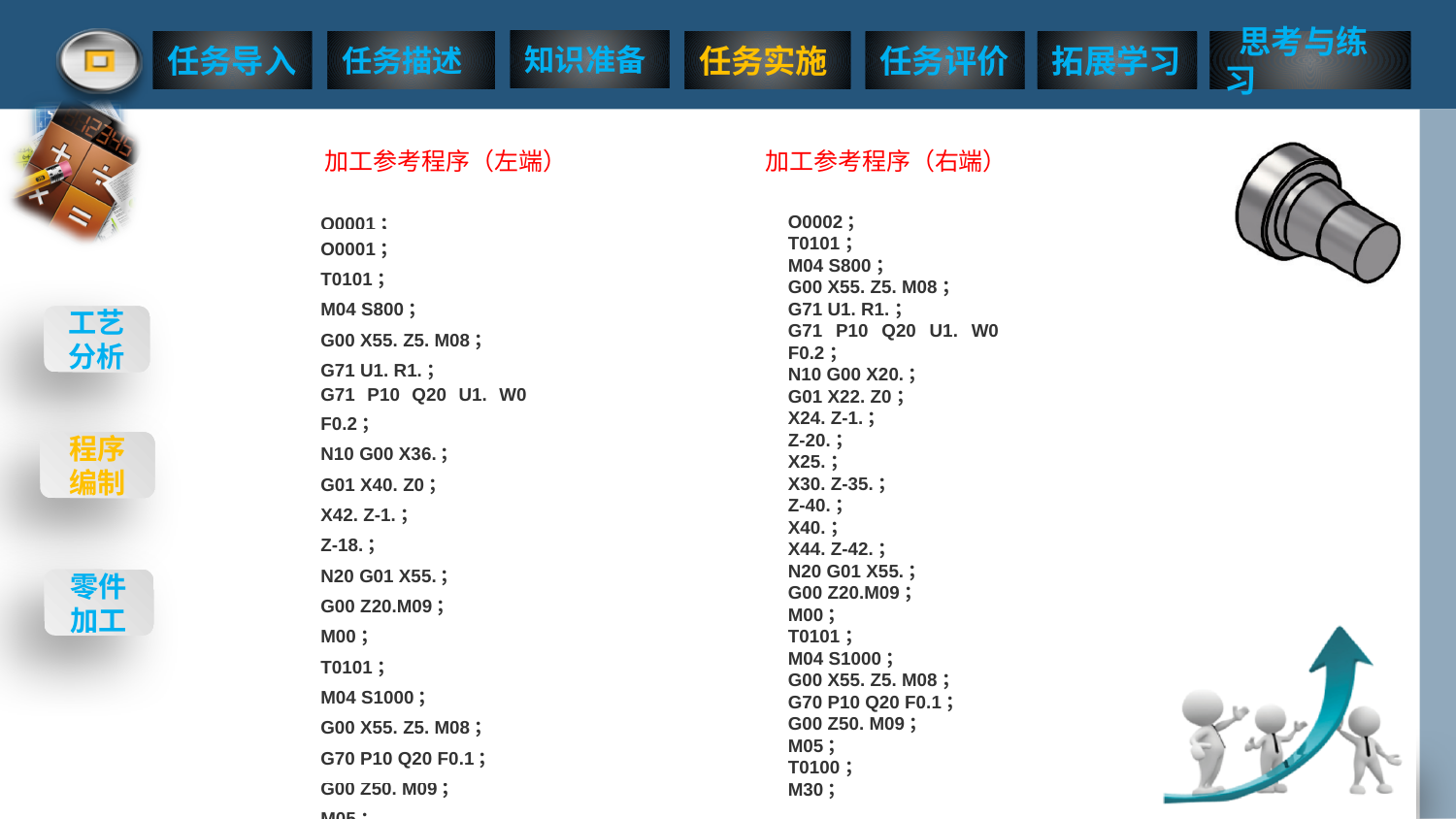

加工参考程序（左端）
加工参考程序（右端）
|  |
| --- |
| O0001； |
| O0001； T0101； M04 S800； G00 X55. Z5. M08； G71 U1. R1.； G71 P10 Q20 U1. W0 F0.2； N10 G00 X36.； G01 X40. Z0； X42. Z-1.； Z-18.； N20 G01 X55.； G00 Z20.M09； M00； T0101； M04 S1000； G00 X55. Z5. M08； G70 P10 Q20 F0.1； G00 Z50. M09； M05； T0100； M30； |
O0002；
T0101；
M04 S800；
G00 X55. Z5. M08；
G71 U1. R1.；
G71 P10 Q20 U1. W0 F0.2；
N10 G00 X20.；
G01 X22. Z0；
X24. Z-1.；
Z-20.；
X25.；
X30. Z-35.；
Z-40.；
X40.；
X44. Z-42.；
N20 G01 X55.；
G00 Z20.M09；
M00；
T0101；
M04 S1000；
G00 X55. Z5. M08；
G70 P10 Q20 F0.1；
G00 Z50. M09；
M05；
T0100；
M30；